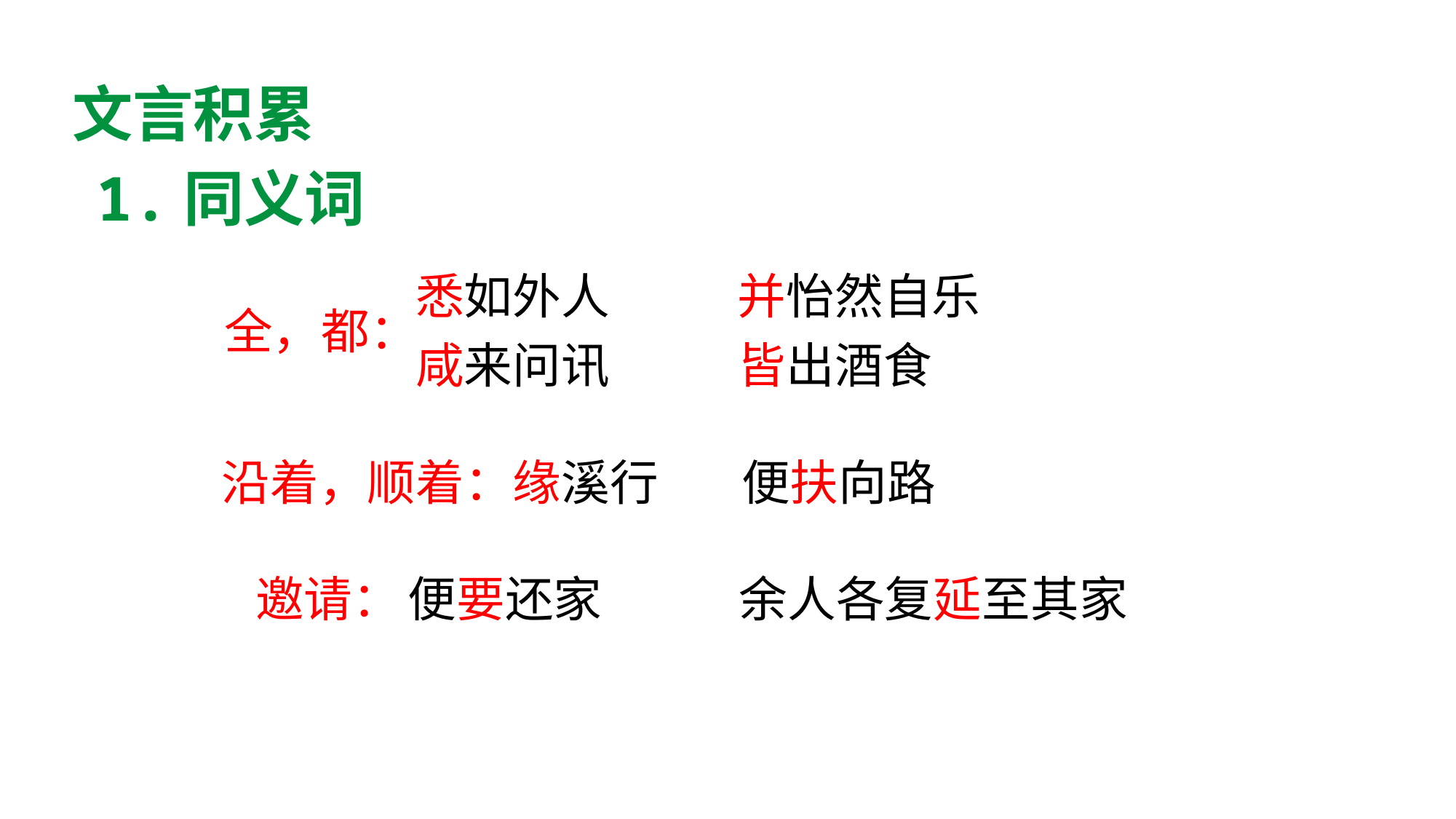

文言积累
1.同义词
并怡然自乐
悉如外人
全，都：
咸来问讯
皆出酒食

缘溪行
便扶向路
沿着，顺着：
便要还家
余人各复延至其家
邀请：